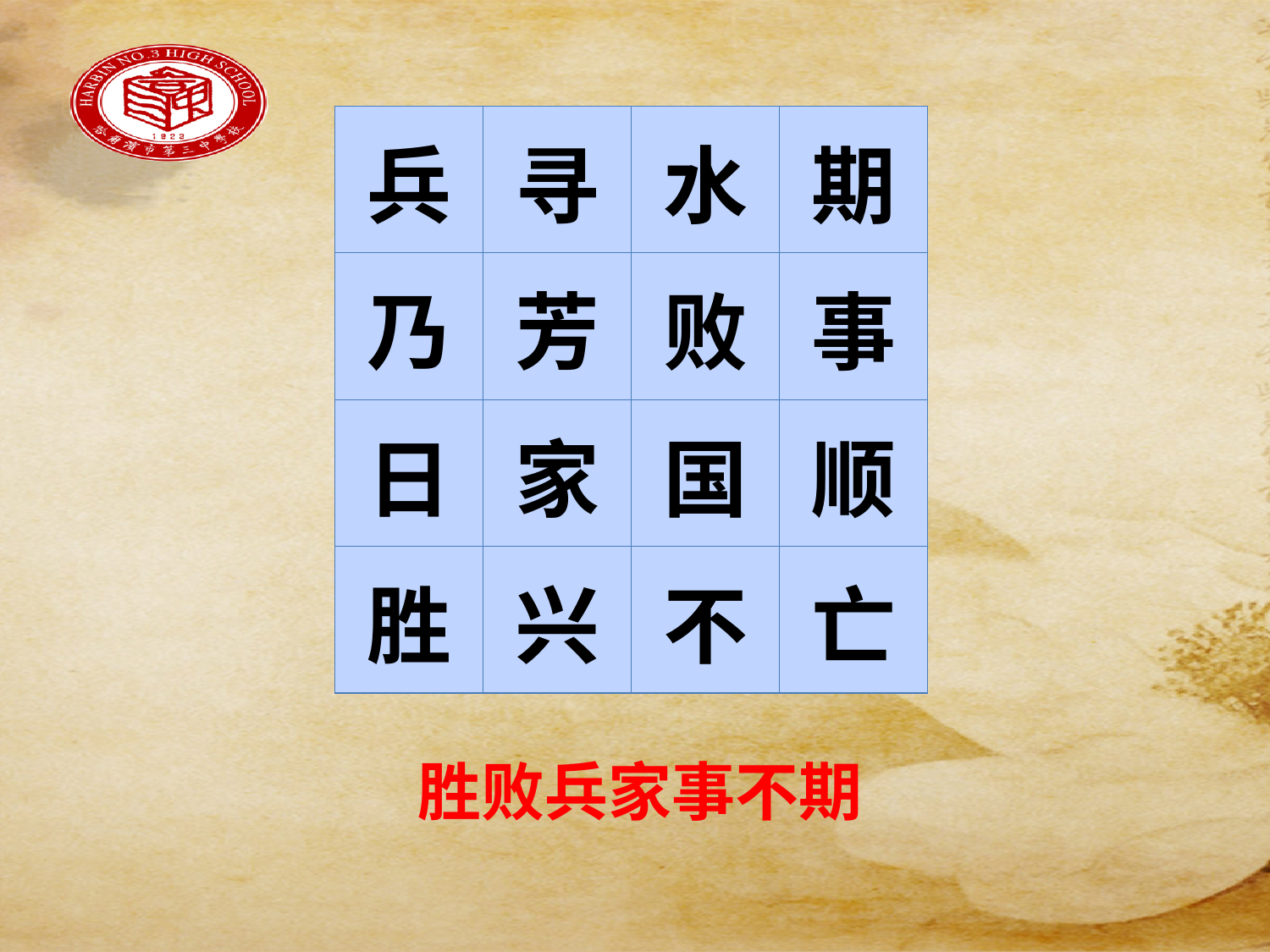

#
| 兵 | 寻 | 水 | 期 |
| --- | --- | --- | --- |
| 乃 | 芳 | 败 | 事 |
| 日 | 家 | 国 | 顺 |
| 胜 | 兴 | 不 | 亡 |
胜败兵家事不期